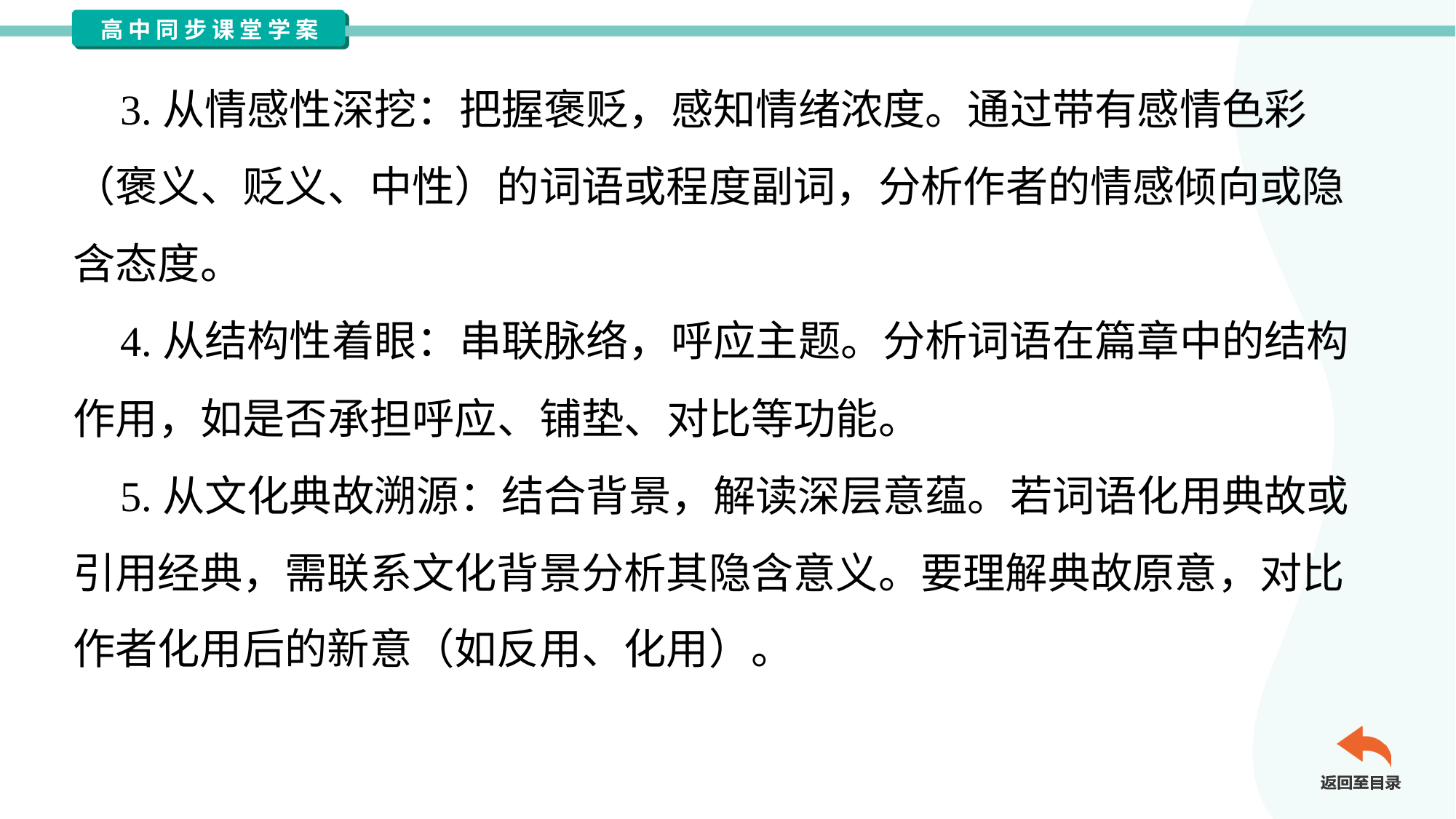

3.从情感性深挖：把握褒贬，感知情绪浓度。通过带有感情色彩
（褒义、贬义、中性）的词语或程度副词，分析作者的情感倾向或隐
含态度。
    4.从结构性着眼：串联脉络，呼应主题。分析词语在篇章中的结构
作用，如是否承担呼应、铺垫、对比等功能。
    5.从文化典故溯源：结合背景，解读深层意蕴。若词语化用典故或
引用经典，需联系文化背景分析其隐含意义。要理解典故原意，对比
作者化用后的新意（如反用、化用）。#3.1.5